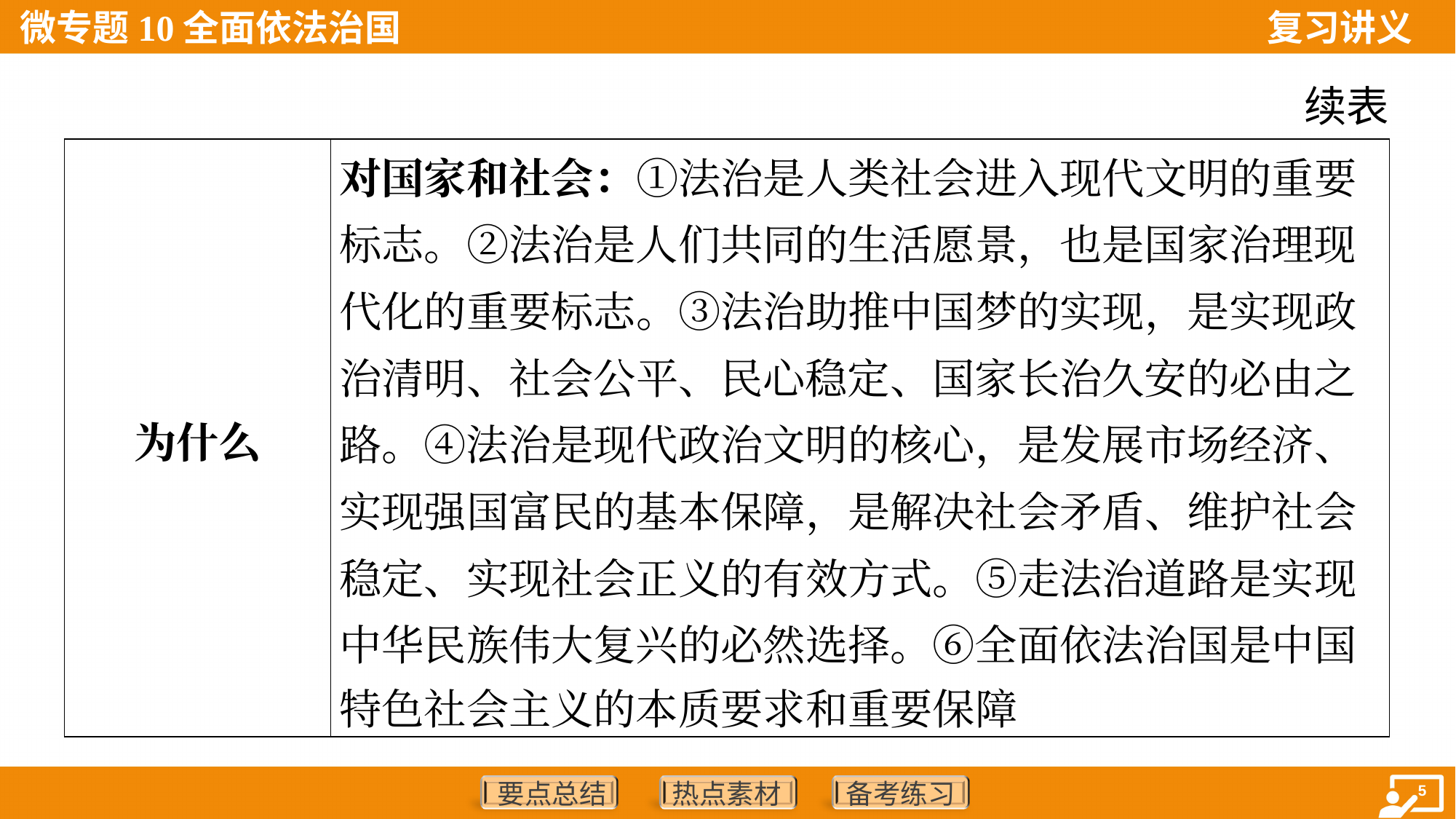

续表
| 为什么 | 对国家和社会：①法治是人类社会进入现代文明的重要 标志。②法治是人们共同的生活愿景，也是国家治理现 代化的重要标志。③法治助推中国梦的实现，是实现政 治清明、社会公平、民心稳定、国家长治久安的必由之 路。④法治是现代政治文明的核心，是发展市场经济、 实现强国富民的基本保障，是解决社会矛盾、维护社会 稳定、实现社会正义的有效方式。⑤走法治道路是实现 中华民族伟大复兴的必然选择。⑥全面依法治国是中国 特色社会主义的本质要求和重要保障 |
| --- | --- |